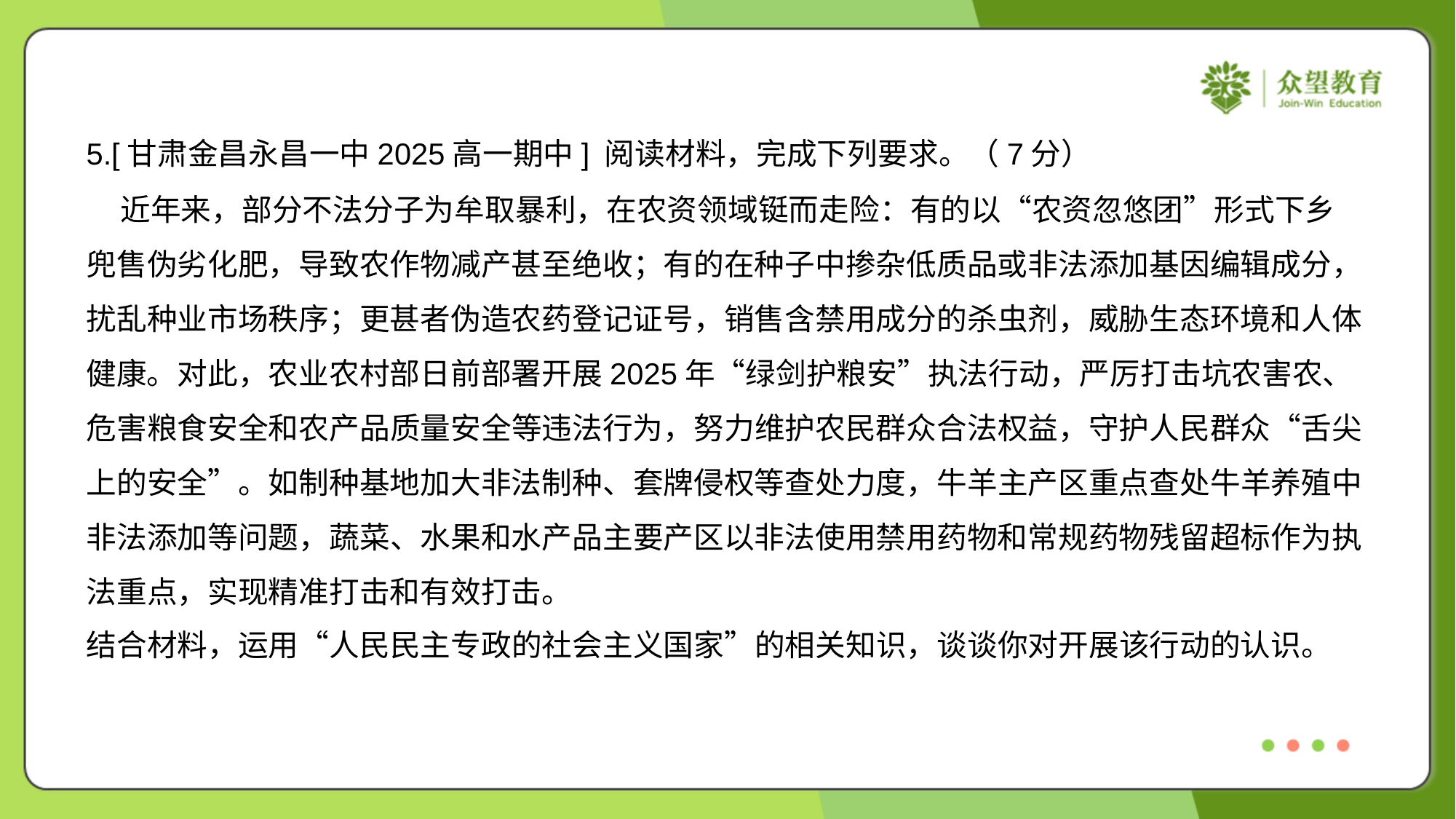

5.[甘肃金昌永昌一中2025高一期中] 阅读材料，完成下列要求。（7分）
    近年来，部分不法分子为牟取暴利，在农资领域铤而走险：有的以“农资忽悠团”形式下乡
兜售伪劣化肥，导致农作物减产甚至绝收；有的在种子中掺杂低质品或非法添加基因编辑成分，
扰乱种业市场秩序；更甚者伪造农药登记证号，销售含禁用成分的杀虫剂，威胁生态环境和人体
健康。对此，农业农村部日前部署开展2025年“绿剑护粮安”执法行动，严厉打击坑农害农、
危害粮食安全和农产品质量安全等违法行为，努力维护农民群众合法权益，守护人民群众“舌尖
上的安全”。如制种基地加大非法制种、套牌侵权等查处力度，牛羊主产区重点查处牛羊养殖中
非法添加等问题，蔬菜、水果和水产品主要产区以非法使用禁用药物和常规药物残留超标作为执
法重点，实现精准打击和有效打击。
结合材料，运用“人民民主专政的社会主义国家”的相关知识，谈谈你对开展该行动的认识。